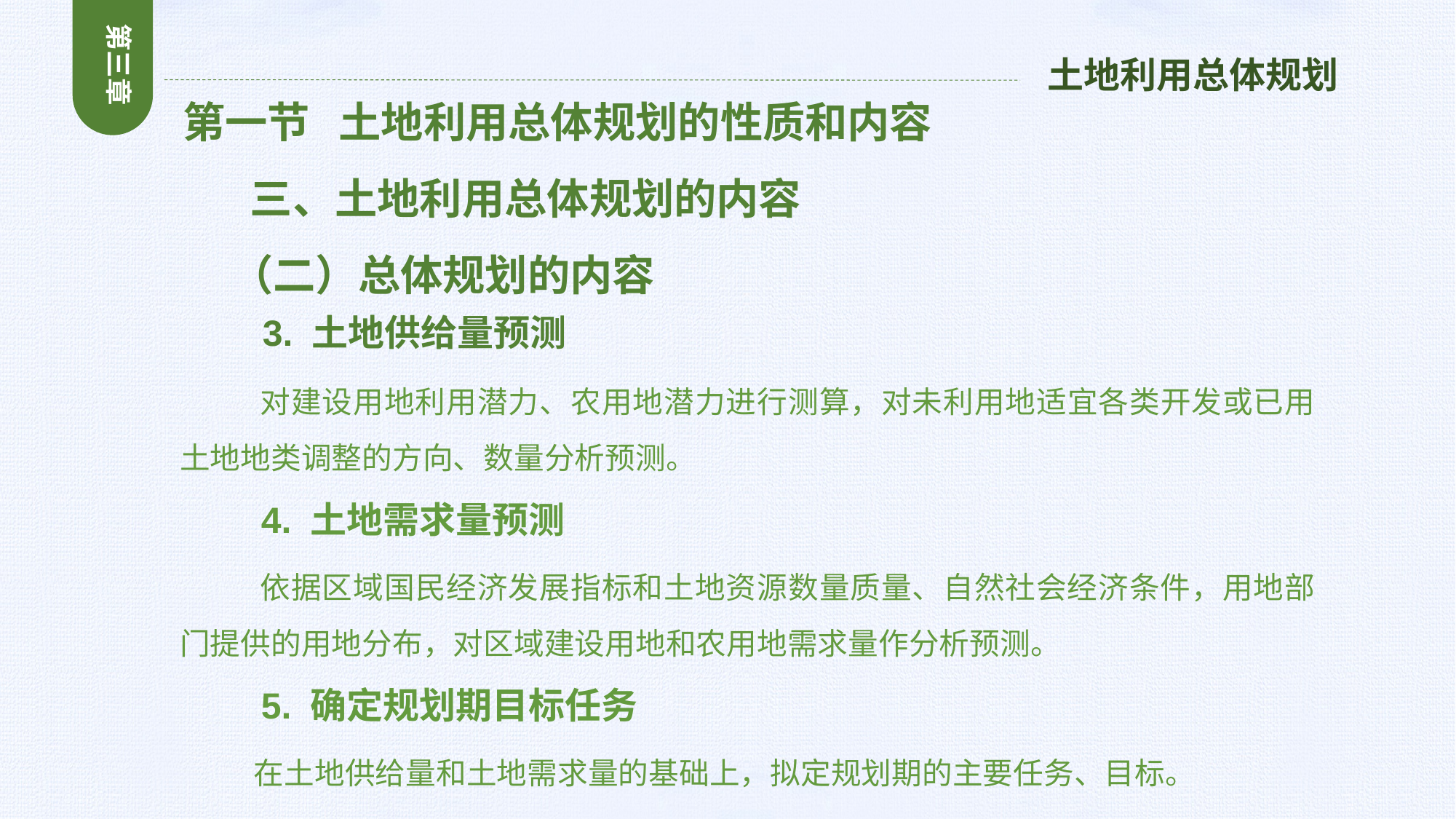

第三章
土地利用总体规划
 第一节   土地利用总体规划的性质和内容
        三、土地利用总体规划的内容
      （二）总体规划的内容
       3. 土地供给量预测
        对建设用地利用潜力、农用地潜力进行测算，对未利用地适宜各类开发或已用土地地类调整的方向、数量分析预测。
        4. 土地需求量预测
        依据区域国民经济发展指标和土地资源数量质量、自然社会经济条件，用地部门提供的用地分布，对区域建设用地和农用地需求量作分析预测。
        5. 确定规划期目标任务
        在土地供给量和土地需求量的基础上，拟定规划期的主要任务、目标。